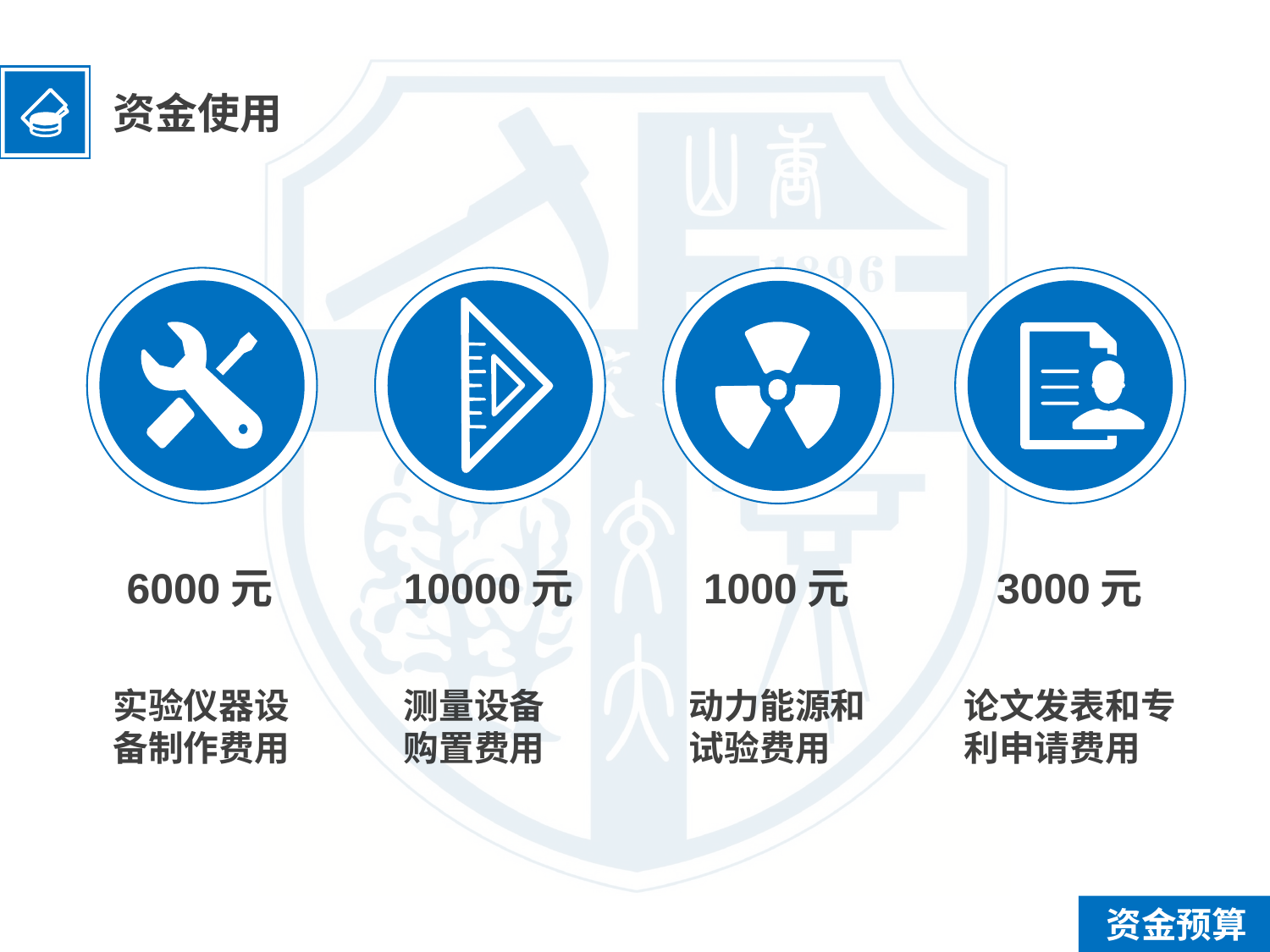

资金使用

6000元
10000元
1000元
3000元
实验仪器设备制作费用
测量设备购置费用
动力能源和试验费用
论文发表和专利申请费用
资金预算